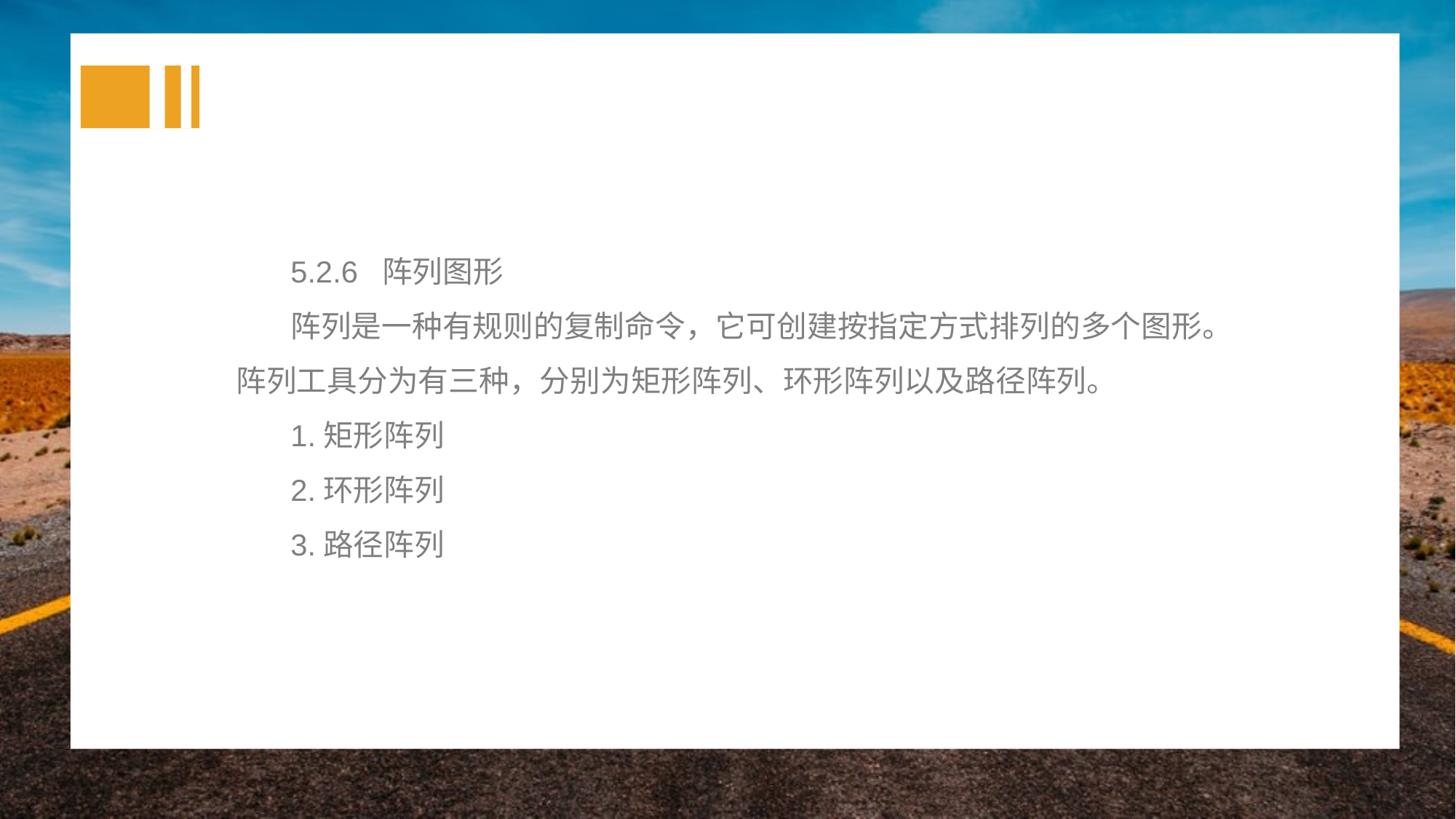

5.2.6  阵列图形
阵列是一种有规则的复制命令，它可创建按指定方式排列的多个图形。阵列工具分为有三种，分别为矩形阵列、环形阵列以及路径阵列。
1.矩形阵列
2.环形阵列
3.路径阵列